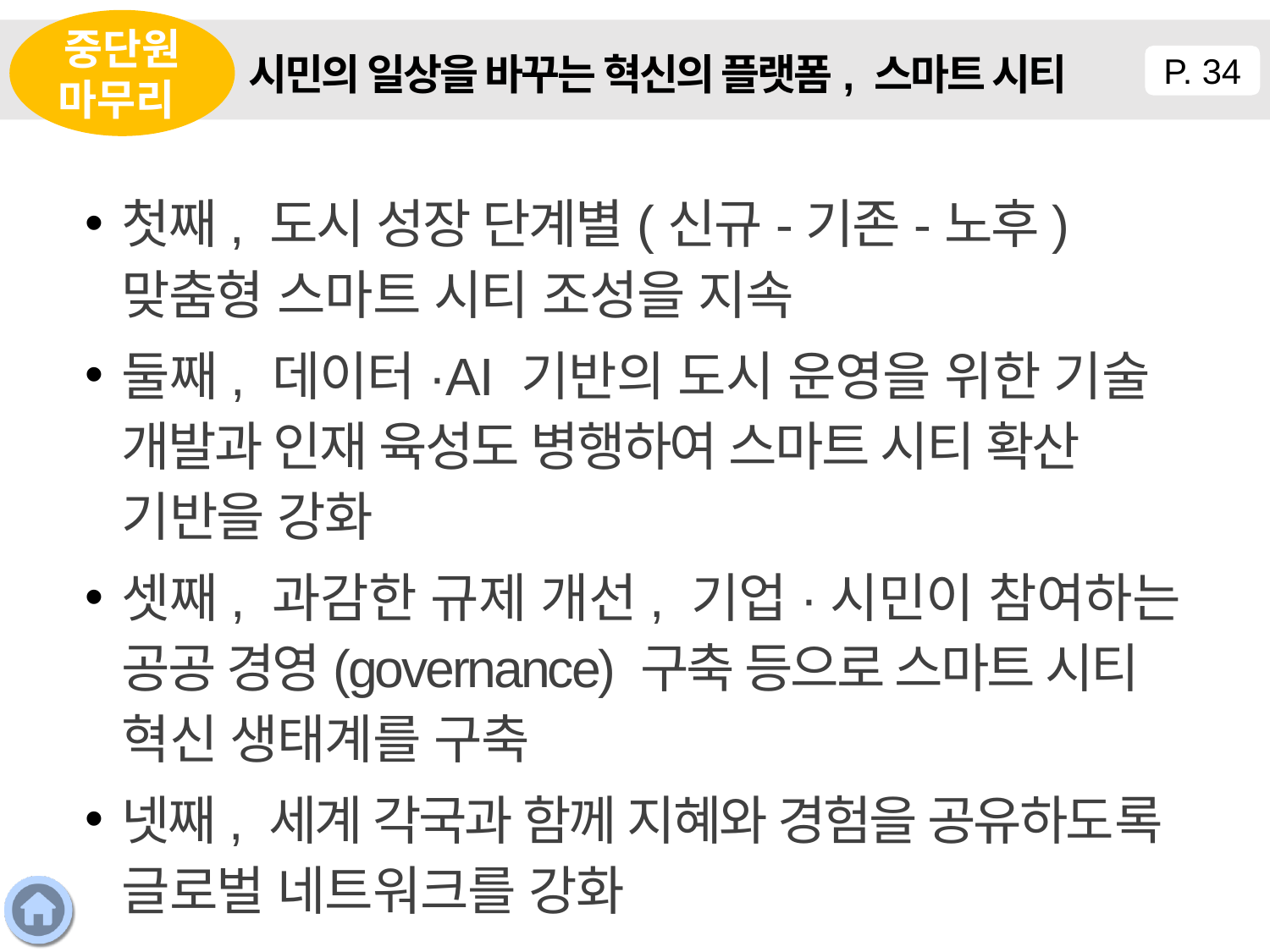

중단원 마무리

시민의 일상을 바꾸는 혁신의 플랫폼, 스마트 시티
P. 34
첫째, 도시 성장 단계별(신규-기존-노후) 맞춤형 스마트 시티 조성을 지속
둘째, 데이터·AI 기반의 도시 운영을 위한 기술 개발과 인재 육성도 병행하여 스마트 시티 확산 기반을 강화
셋째, 과감한 규제 개선, 기업·시민이 참여하는 공공 경영(governance) 구축 등으로 스마트 시티 혁신 생태계를 구축
넷째, 세계 각국과 함께 지혜와 경험을 공유하도록 글로벌 네트워크를 강화